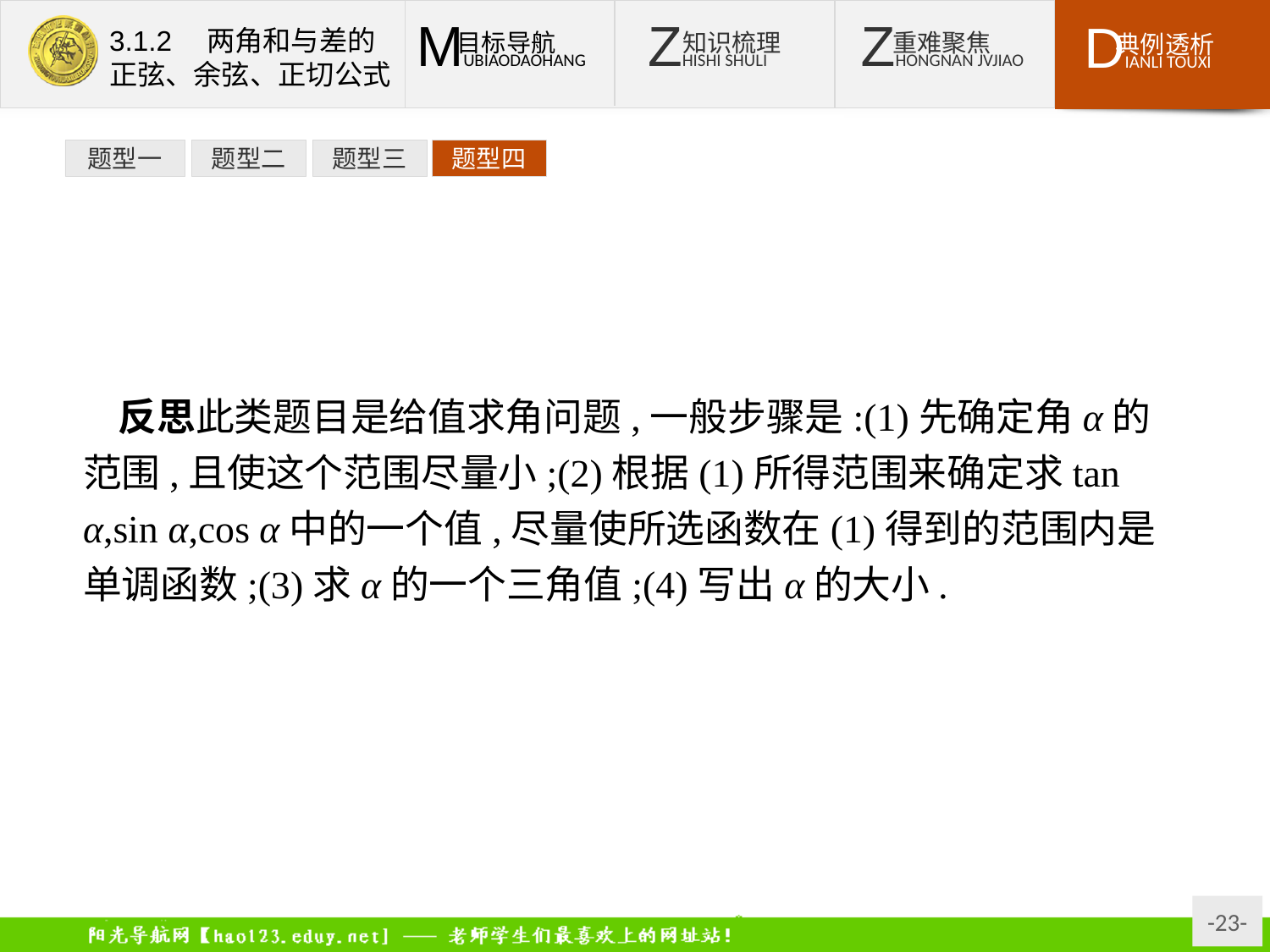

题型一
题型二
题型三
题型四
反思此类题目是给值求角问题,一般步骤是:(1)先确定角α的范围,且使这个范围尽量小;(2)根据(1)所得范围来确定求tan α,sin α,cos α中的一个值,尽量使所选函数在(1)得到的范围内是单调函数;(3)求α的一个三角值;(4)写出α的大小.